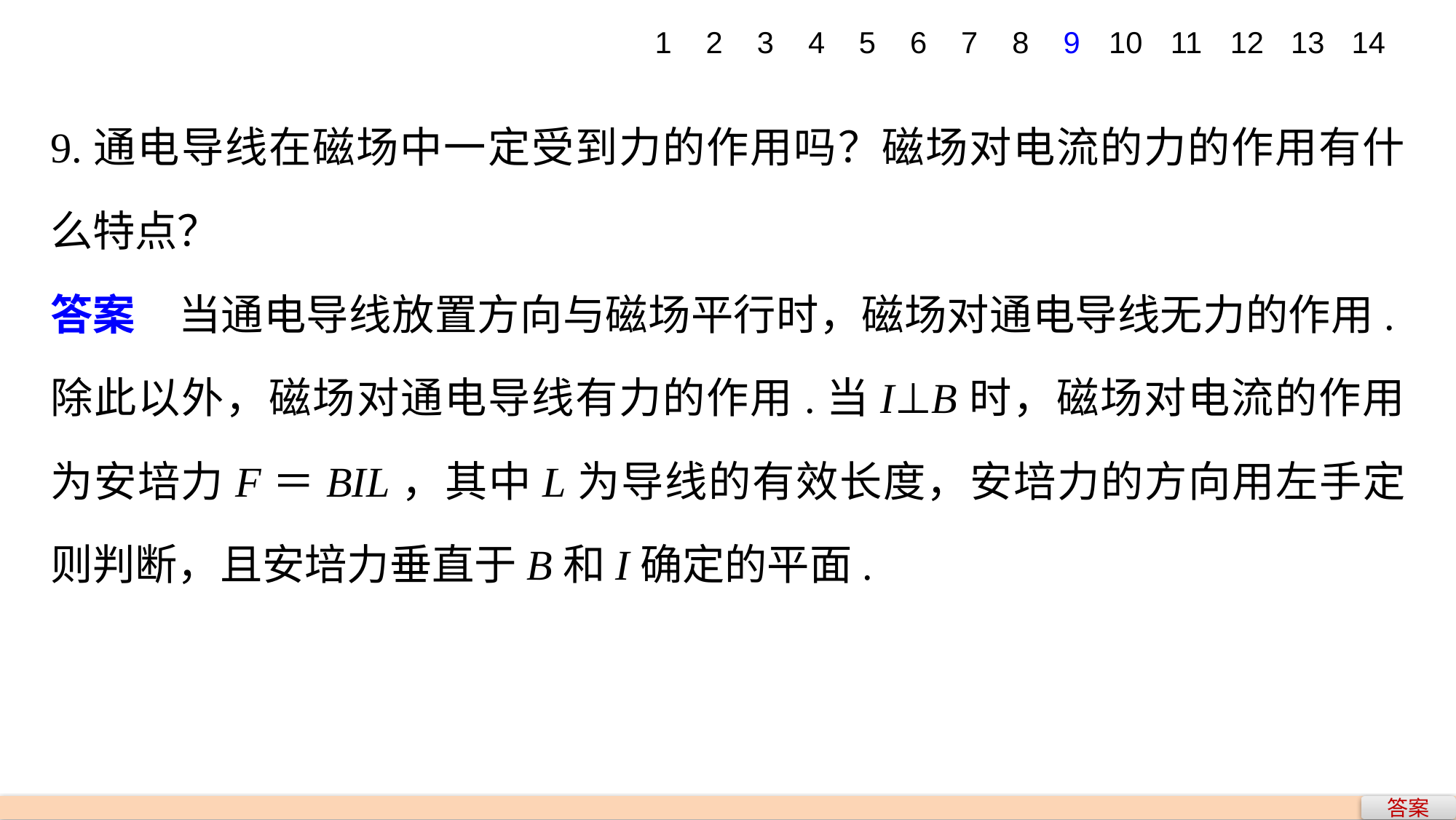

1
2
3
4
5
6
7
8
9
10
11
12
13
14
9.通电导线在磁场中一定受到力的作用吗？磁场对电流的力的作用有什么特点？
答案　当通电导线放置方向与磁场平行时，磁场对通电导线无力的作用.除此以外，磁场对通电导线有力的作用.当I⊥B时，磁场对电流的作用为安培力F＝BIL，其中L为导线的有效长度，安培力的方向用左手定则判断，且安培力垂直于B和I确定的平面.

答案